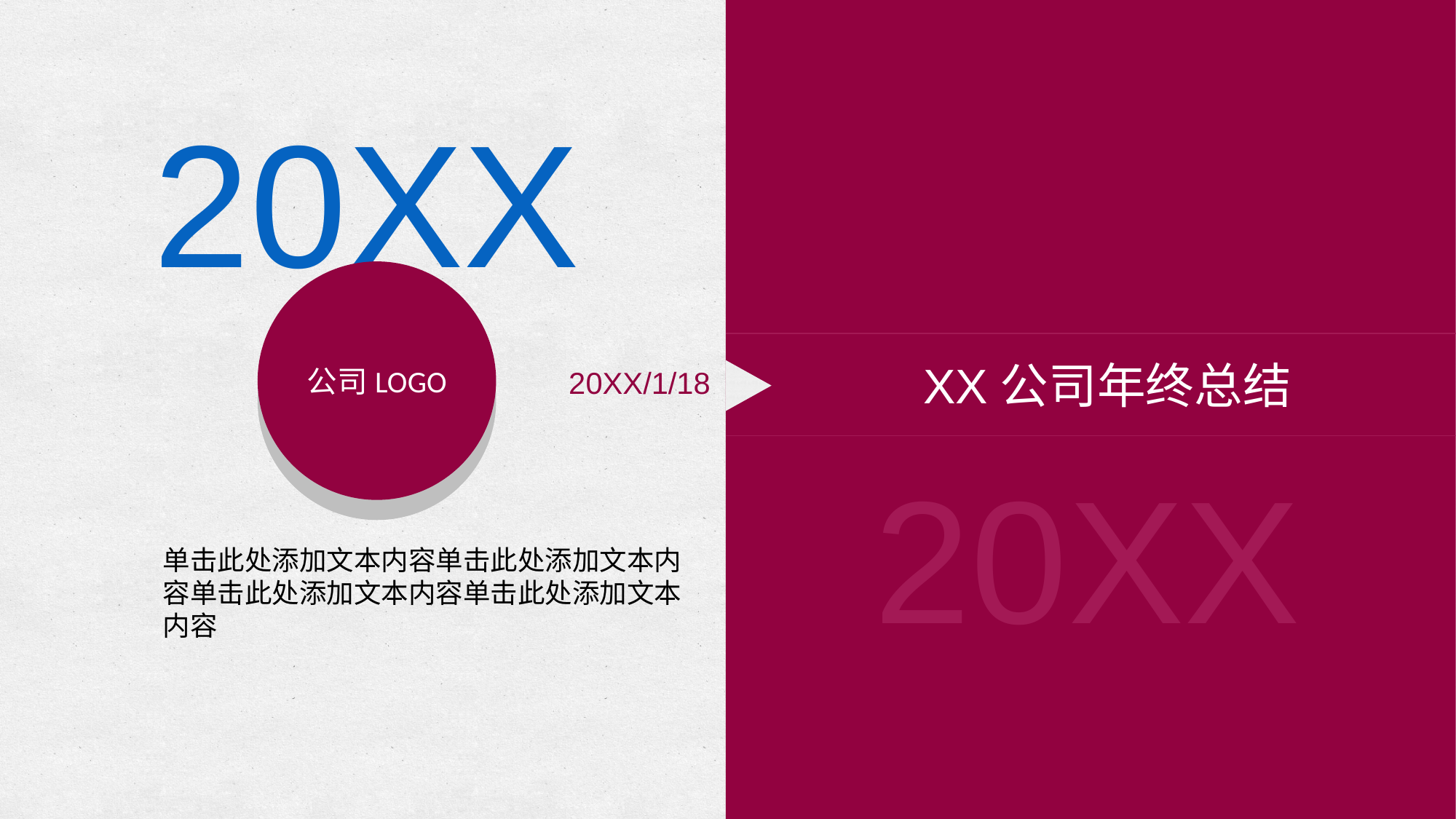

20XX
公司LOGO
LOGO
XX公司年终总结
20XX/1/18

20XX
单击此处添加文本内容单击此处添加文本内容单击此处添加文本内容单击此处添加文本内容